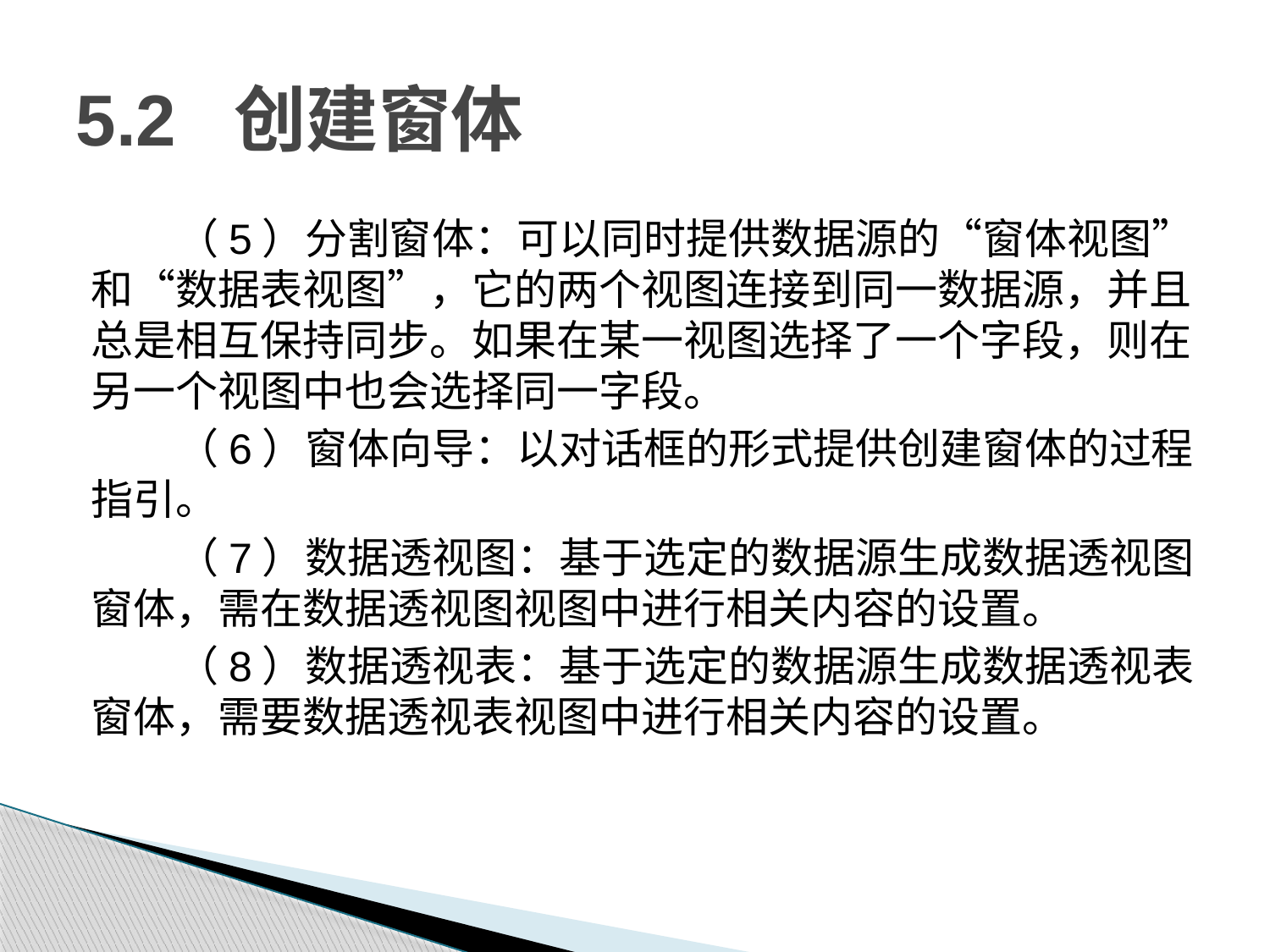

# 5.2  创建窗体
（5）分割窗体：可以同时提供数据源的“窗体视图”和“数据表视图”，它的两个视图连接到同一数据源，并且总是相互保持同步。如果在某一视图选择了一个字段，则在另一个视图中也会选择同一字段。
（6）窗体向导：以对话框的形式提供创建窗体的过程指引。
（7）数据透视图：基于选定的数据源生成数据透视图窗体，需在数据透视图视图中进行相关内容的设置。
（8）数据透视表：基于选定的数据源生成数据透视表窗体，需要数据透视表视图中进行相关内容的设置。